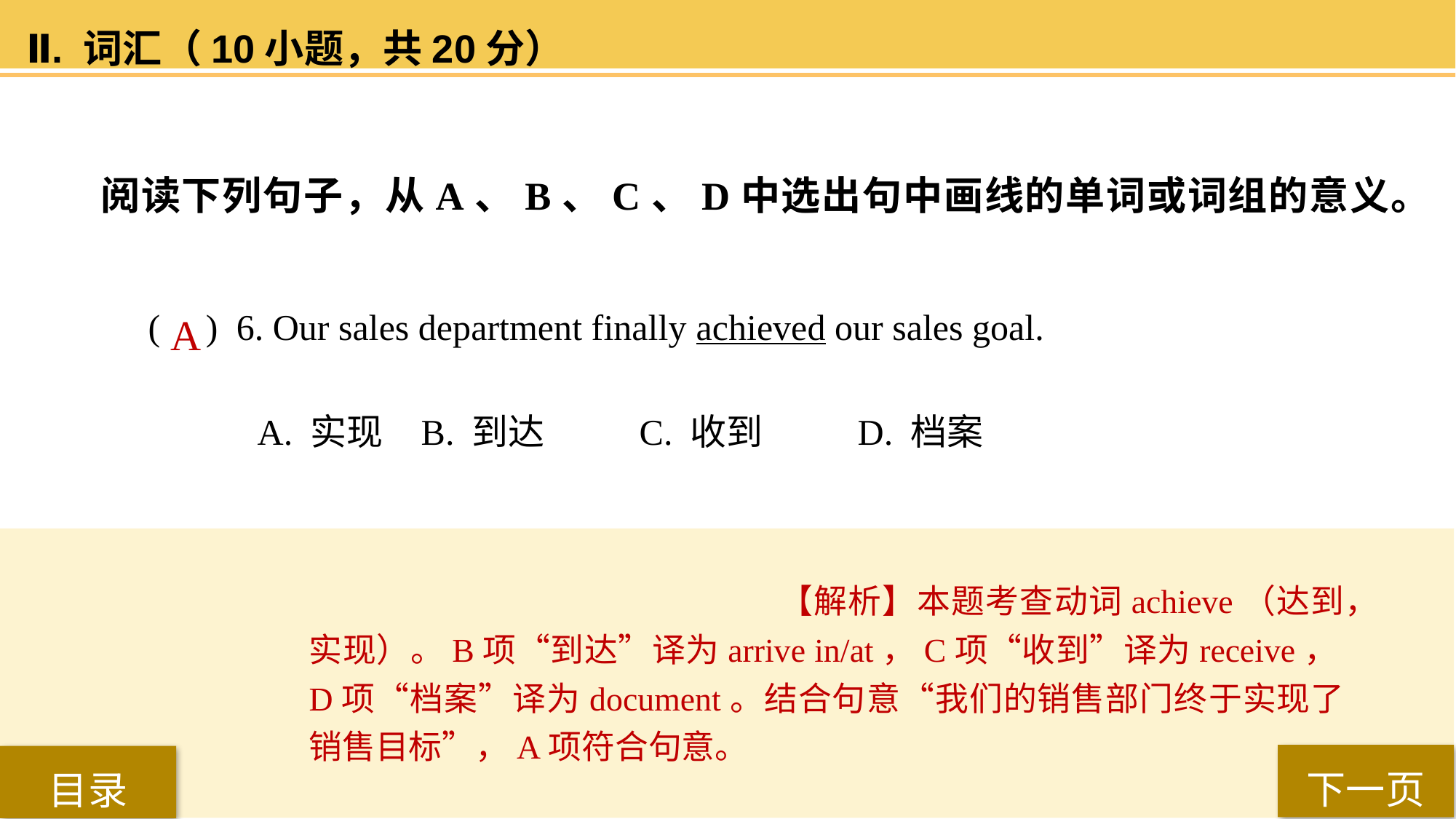

Ⅱ. 词汇（10小题，共20分）
阅读下列句子，从A、B、C、D中选出句中画线的单词或词组的意义。
(     )  6. Our sales department finally achieved our sales goal.

A. 实现	B. 到达 	C. 收到 	D. 档案
A
【解析】本题考查动词achieve（达到，实现）。B项“到达”译为arrive in/at，C项“收到”译为receive，D项“档案”译为document。结合句意“我们的销售部门终于实现了销售目标”，A项符合句意。